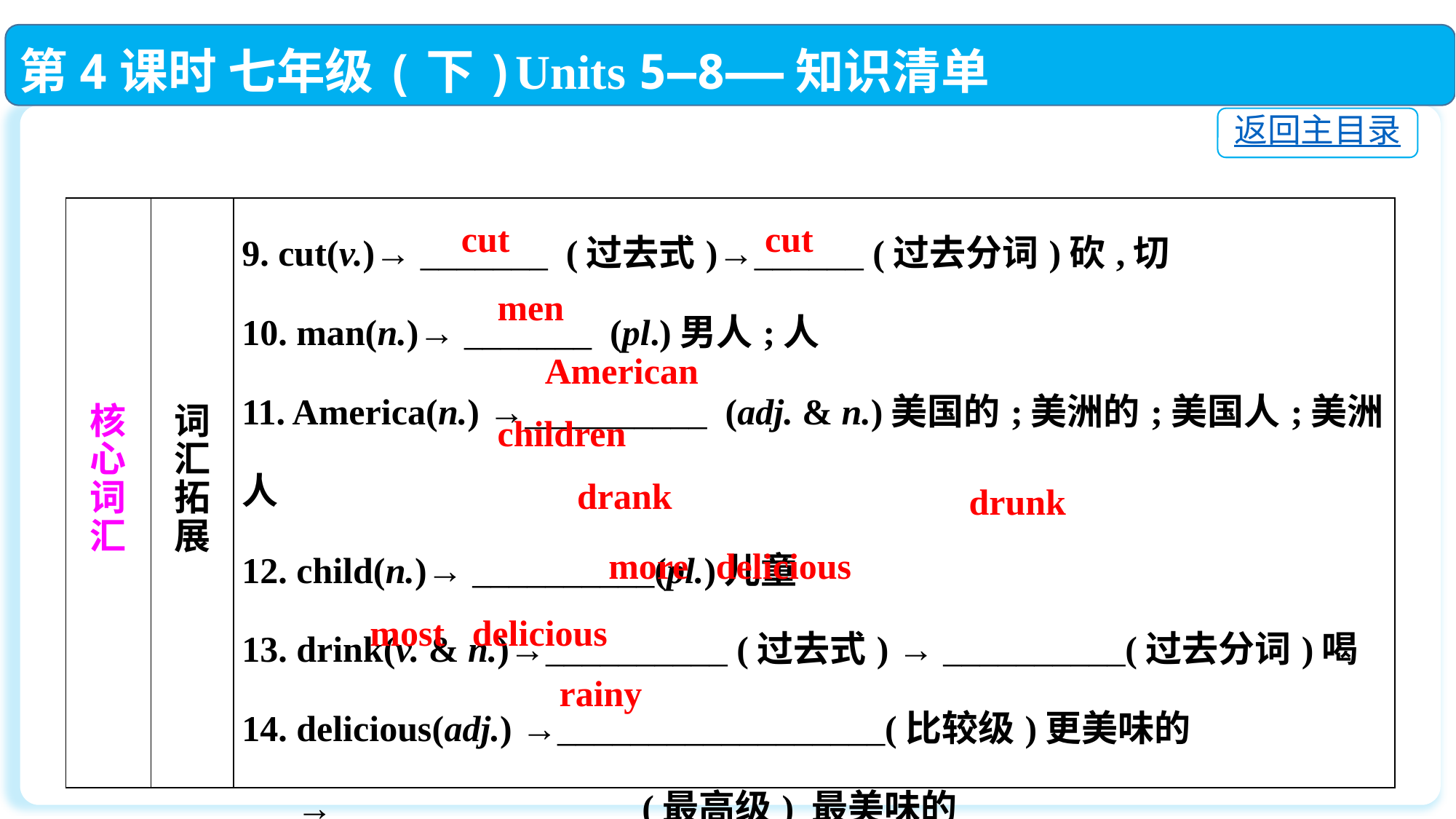

第4课时 七年级(下)Units 5—8——知识清单

返回主目录
| 核 心 词 汇 | 词 汇 拓 展 | 9. cut(v.)→ \_\_\_\_\_\_\_ (过去式)→\_\_\_\_\_\_ (过去分词)砍,切 10. man(n.)→ \_\_\_\_\_\_\_ (pl.)男人;人 11. America(n.) →\_\_\_\_\_\_\_\_\_\_ (adj. & n.)美国的;美洲的;美国人;美洲人 12. child(n.)→ \_\_\_\_\_\_\_\_\_\_(pl.)儿童 13. drink(v. & n.)→\_\_\_\_\_\_\_\_\_\_ (过去式) → \_\_\_\_\_\_\_\_\_\_(过去分词)喝 14. delicious(adj.) →\_\_\_\_\_\_\_\_\_\_\_\_\_\_\_\_\_\_(比较级)更美味的 →\_\_\_\_\_\_\_\_\_\_\_\_\_\_\_\_\_(最高级) 最美味的 15. rain(v. & n.)→\_\_\_\_\_\_\_\_(adj.)阴雨的;多雨的 |
| --- | --- | --- |
cut
cut
men
American
children
drank
drunk
more   delicious
most   delicious
rainy